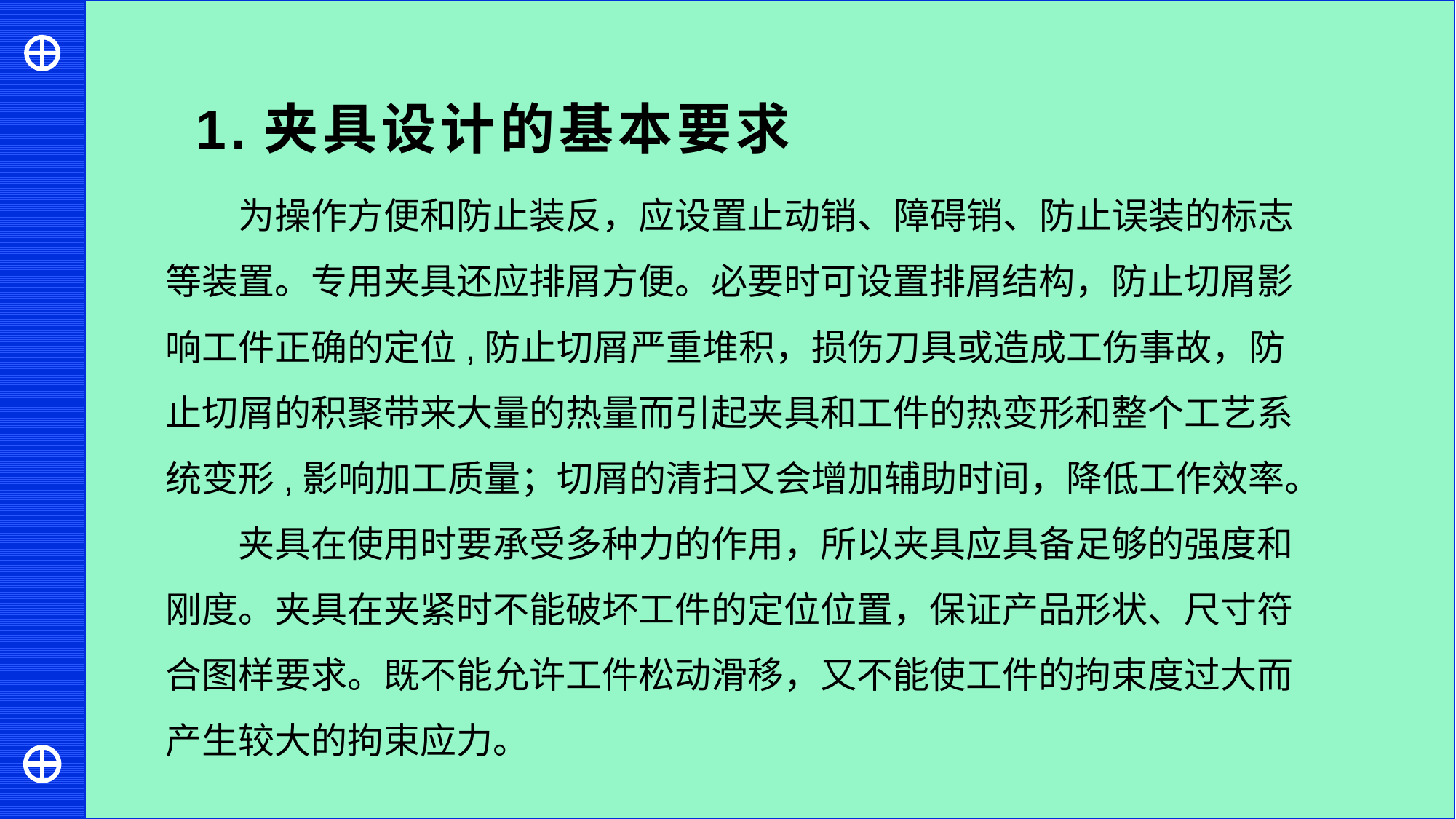

1.夹具设计的基本要求
为操作方便和防止装反，应设置止动销、障碍销、防止误装的标志等装置。专用夹具还应排屑方便。必要时可设置排屑结构，防止切屑影响工件正确的定位,防止切屑严重堆积，损伤刀具或造成工伤事故，防止切屑的积聚带来大量的热量而引起夹具和工件的热变形和整个工艺系统变形,影响加工质量；切屑的清扫又会增加辅助时间，降低工作效率。
夹具在使用时要承受多种力的作用，所以夹具应具备足够的强度和刚度。夹具在夹紧时不能破坏工件的定位位置，保证产品形状、尺寸符合图样要求。既不能允许工件松动滑移，又不能使工件的拘束度过大而产生较大的拘束应力。